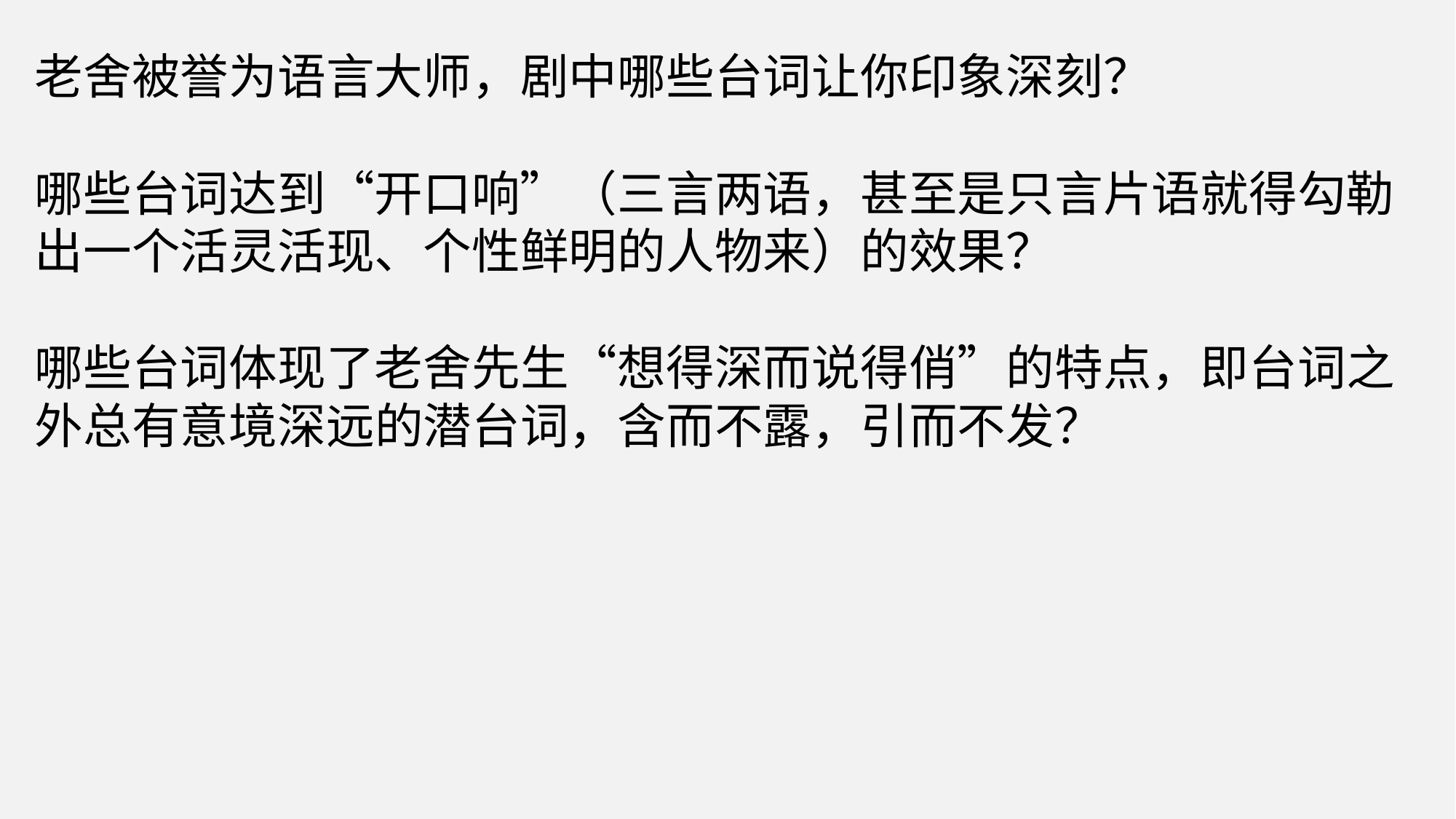

老舍被誉为语言大师，剧中哪些台词让你印象深刻？

哪些台词达到“开口响”（三言两语，甚至是只言片语就得勾勒出一个活灵活现、个性鲜明的人物来）的效果？

哪些台词体现了老舍先生“想得深而说得俏”的特点，即台词之外总有意境深远的潜台词，含而不露，引而不发？